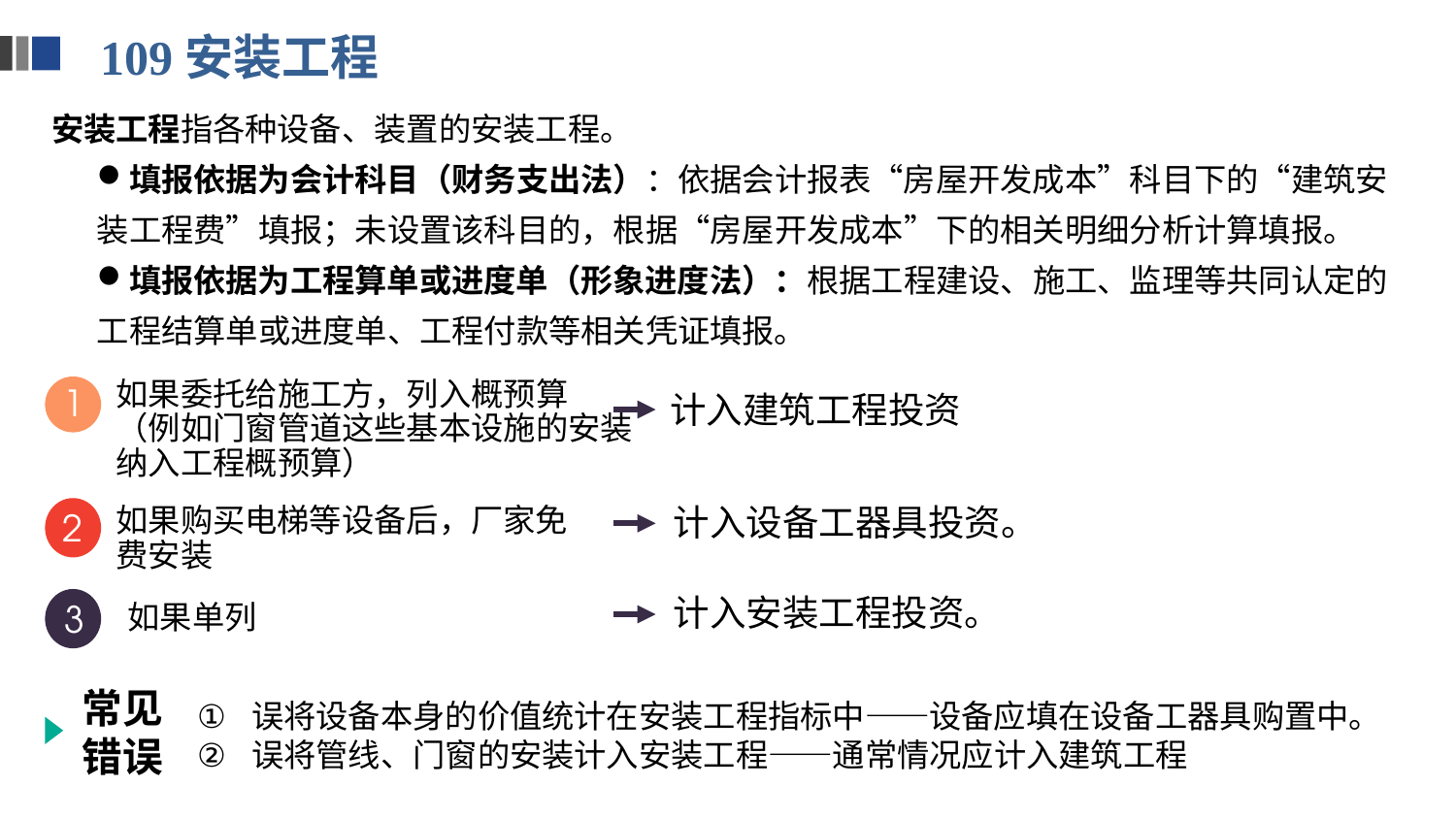

109安装工程
安装工程指各种设备、装置的安装工程。
填报依据为会计科目（财务支出法）：依据会计报表“房屋开发成本”科目下的“建筑安装工程费”填报；未设置该科目的，根据“房屋开发成本”下的相关明细分析计算填报。
填报依据为工程算单或进度单（形象进度法）：根据工程建设、施工、监理等共同认定的工程结算单或进度单、工程付款等相关凭证填报。
如果委托给施工方，列入概预算
（例如门窗管道这些基本设施的安装纳入工程概预算）

1

计入建筑工程投资
如果购买电梯等设备后，厂家免费安装
计入设备工器具投资。

2
计入安装工程投资。

3
如果单列
常见
错误
误将设备本身的价值统计在安装工程指标中——设备应填在设备工器具购置中。
误将管线、门窗的安装计入安装工程——通常情况应计入建筑工程